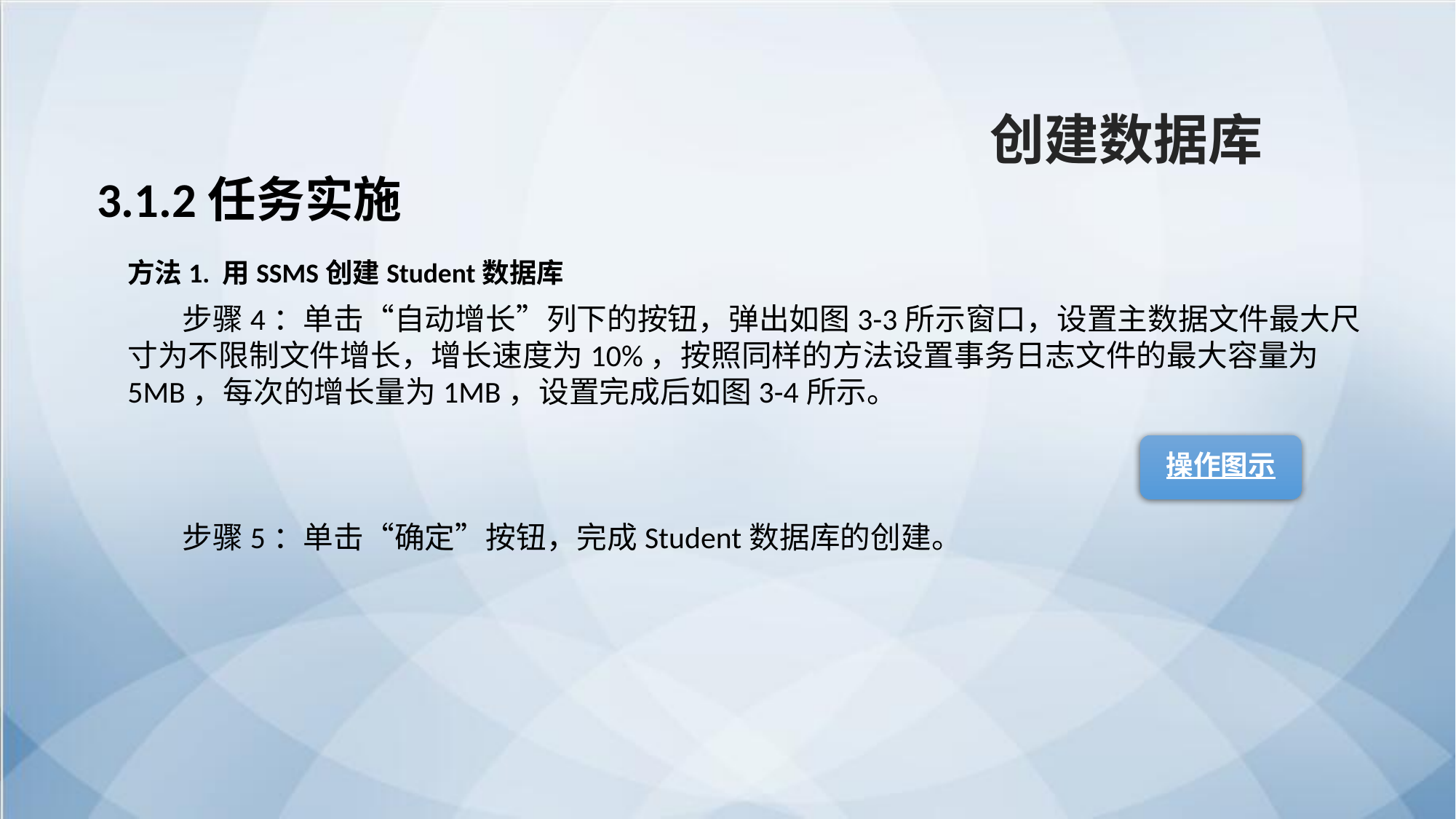

创建数据库
3.1.2任务实施
方法1. 用SSMS创建Student数据库
步骤4：单击“自动增长”列下的按钮，弹出如图3-3所示窗口，设置主数据文件最大尺寸为不限制文件增长，增长速度为10%，按照同样的方法设置事务日志文件的最大容量为5MB，每次的增长量为1MB，设置完成后如图3-4所示。

步骤5：单击“确定”按钮，完成Student数据库的创建。

操作图示